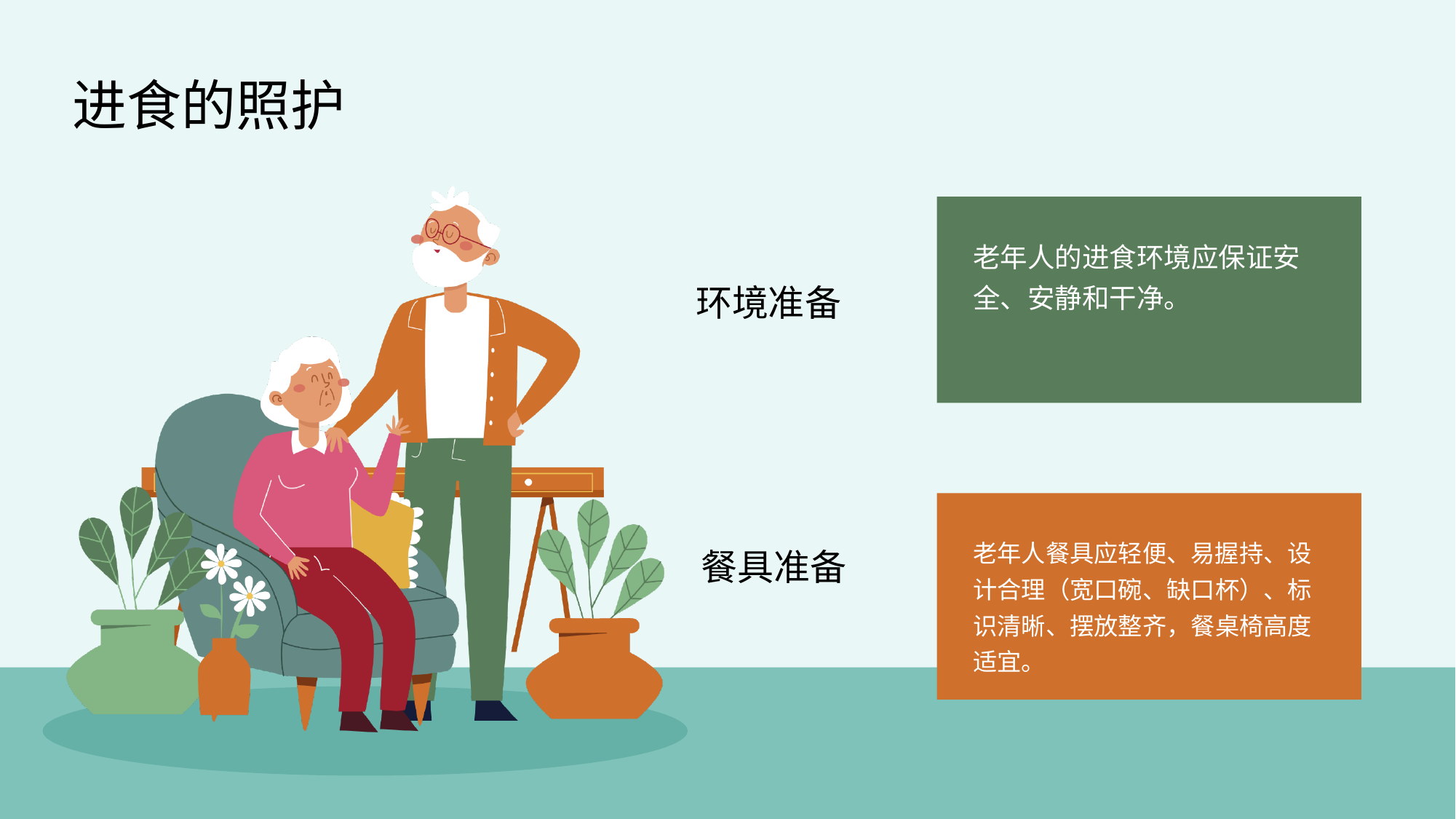

进食的照护

老年人的进食环境应保证安全、安静和干净。
环境准备

老年人餐具应轻便、易握持、设计合理（宽口碗、缺口杯）、标识清晰、摆放整齐，餐桌椅高度适宜。
餐具准备